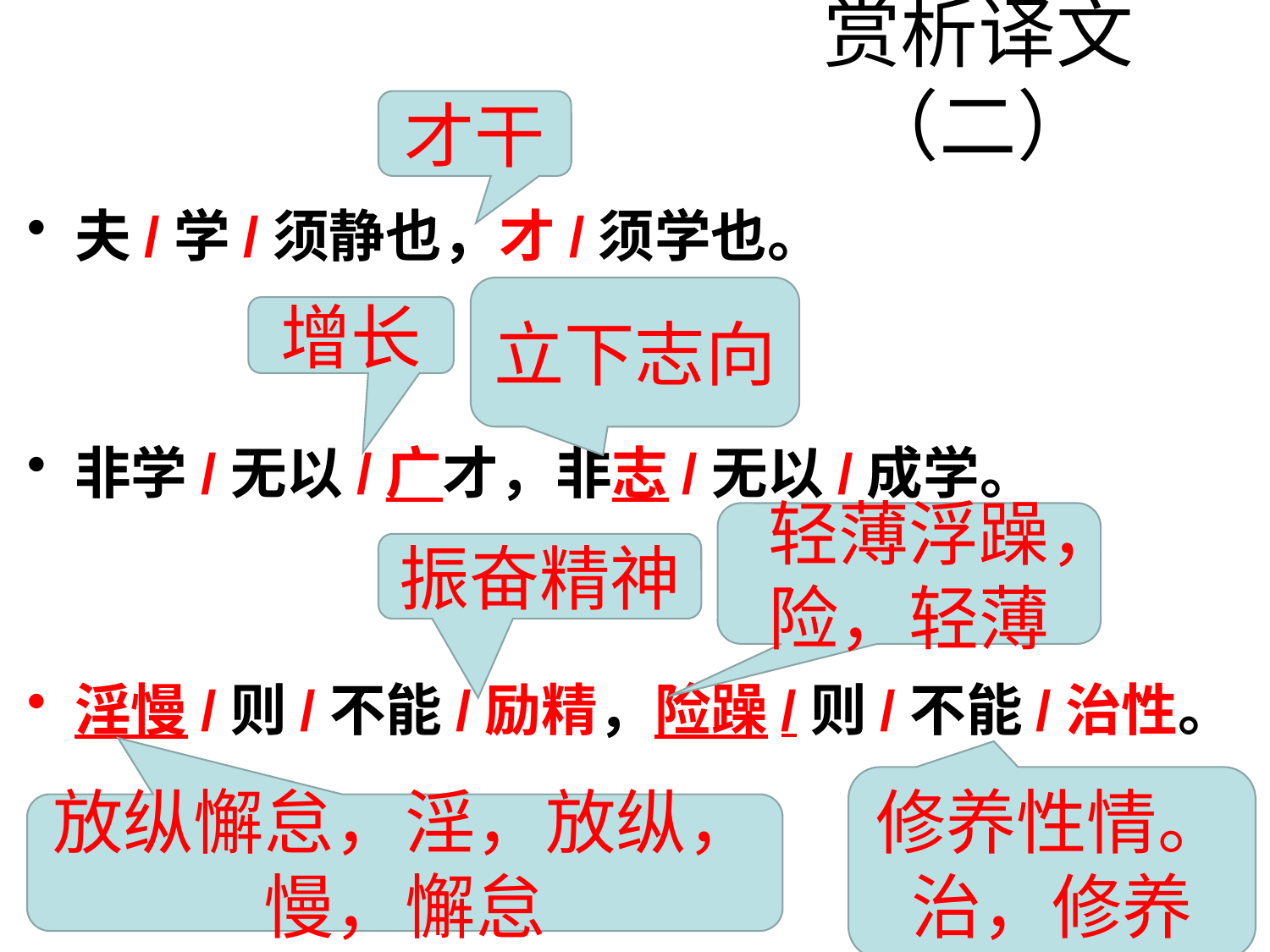

# 赏析译文（二）
才干
夫/学/须静也，才/须学也。

非学/无以/广才，非志/无以/成学。

淫慢/则/不能/励精，险躁/则/不能/治性。
立下志向
增长
轻薄浮躁，险，轻薄
振奋精神
修养性情。治，修养
放纵懈怠，淫，放纵，慢，懈怠